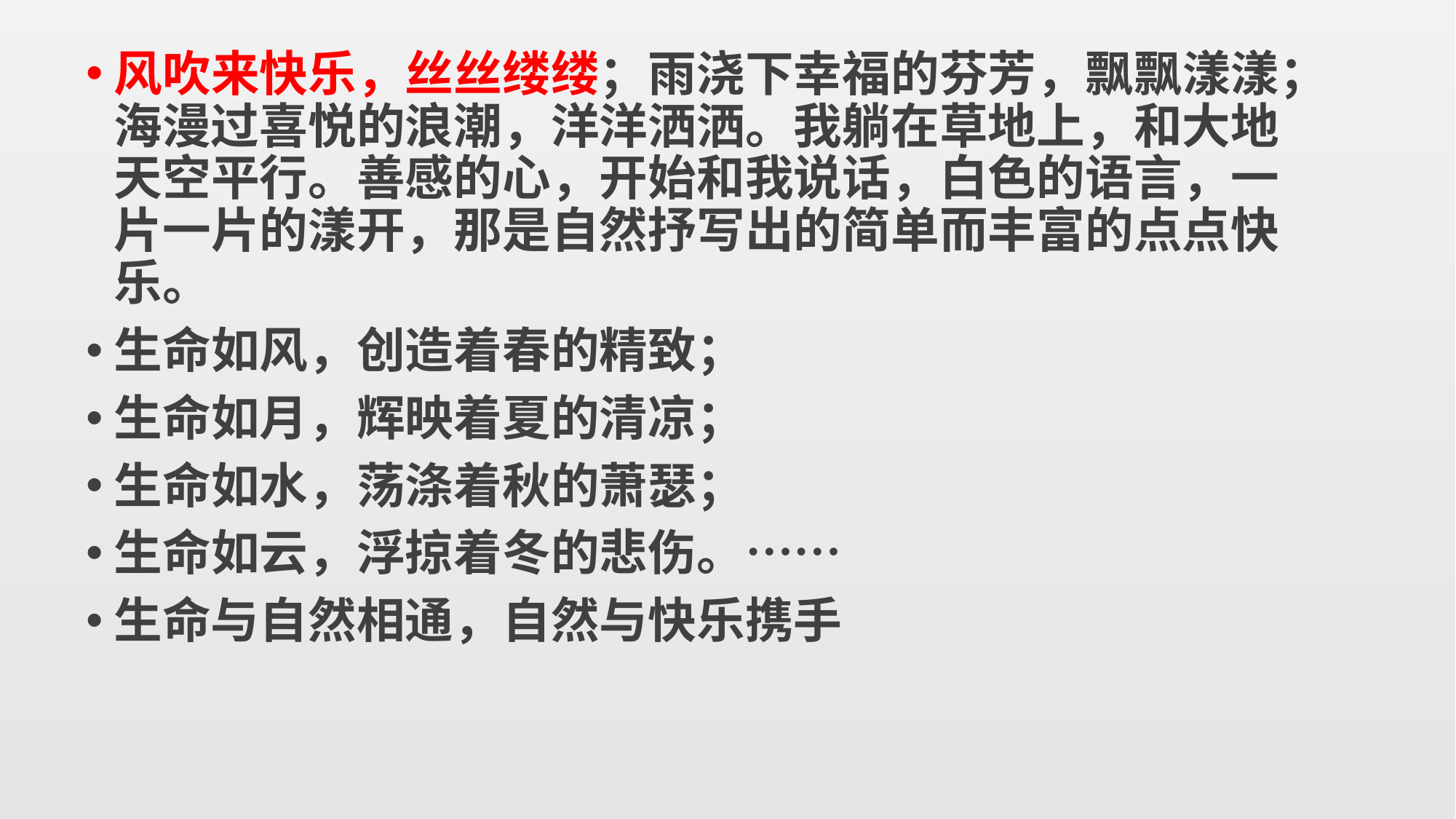

风吹来快乐，丝丝缕缕；雨浇下幸福的芬芳，飘飘漾漾；海漫过喜悦的浪潮，洋洋洒洒。我躺在草地上，和大地天空平行。善感的心，开始和我说话，白色的语言，一片一片的漾开，那是自然抒写出的简单而丰富的点点快乐。
生命如风，创造着春的精致；
生命如月，辉映着夏的清凉；
生命如水，荡涤着秋的萧瑟；
生命如云，浮掠着冬的悲伤。……
生命与自然相通，自然与快乐携手